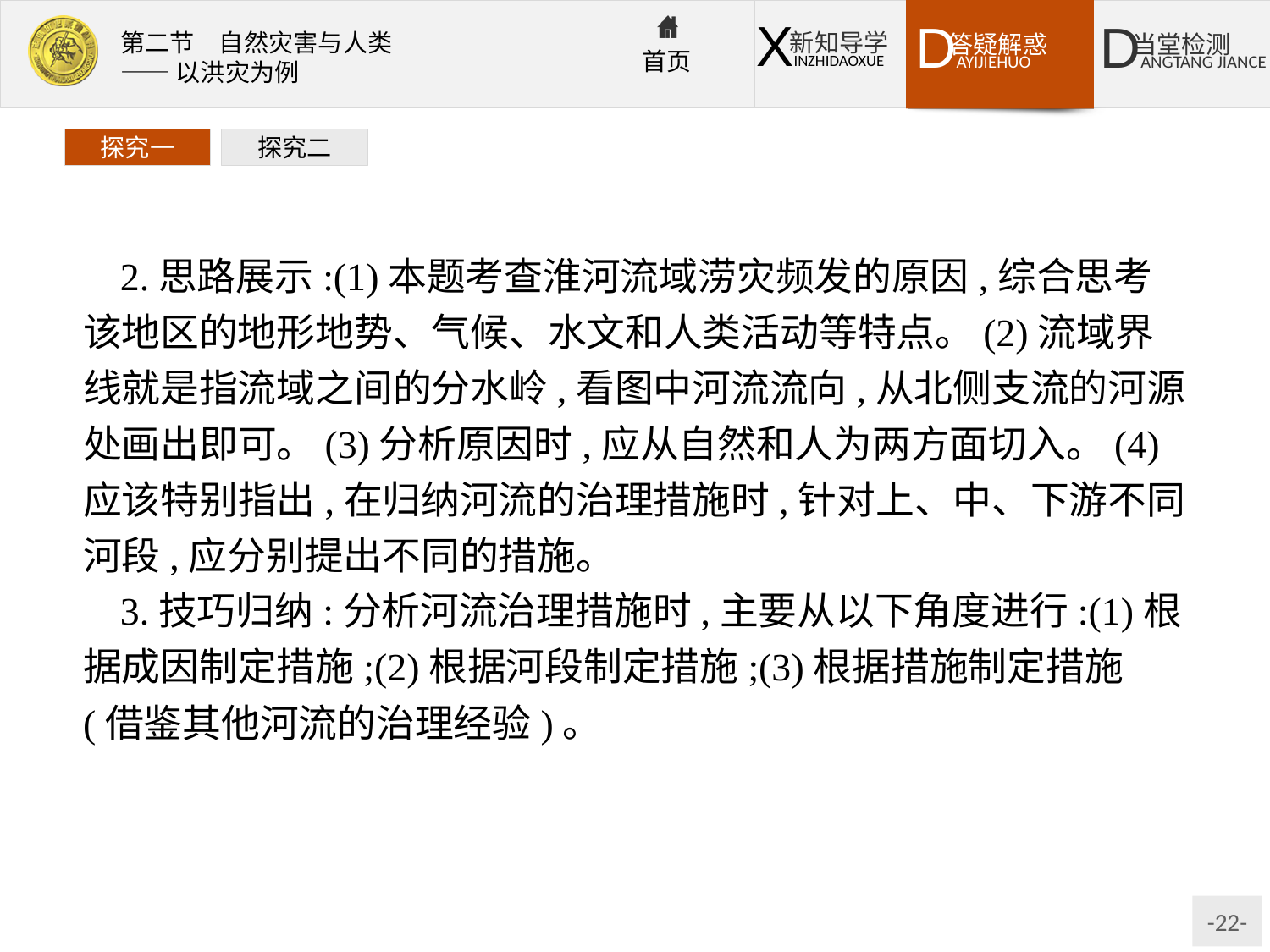

探究一
探究二
2.思路展示:(1)本题考查淮河流域涝灾频发的原因,综合思考该地区的地形地势、气候、水文和人类活动等特点。(2)流域界线就是指流域之间的分水岭,看图中河流流向,从北侧支流的河源处画出即可。(3)分析原因时,应从自然和人为两方面切入。(4)应该特别指出,在归纳河流的治理措施时,针对上、中、下游不同河段,应分别提出不同的措施。
3.技巧归纳:分析河流治理措施时,主要从以下角度进行:(1)根据成因制定措施;(2)根据河段制定措施;(3)根据措施制定措施(借鉴其他河流的治理经验)。